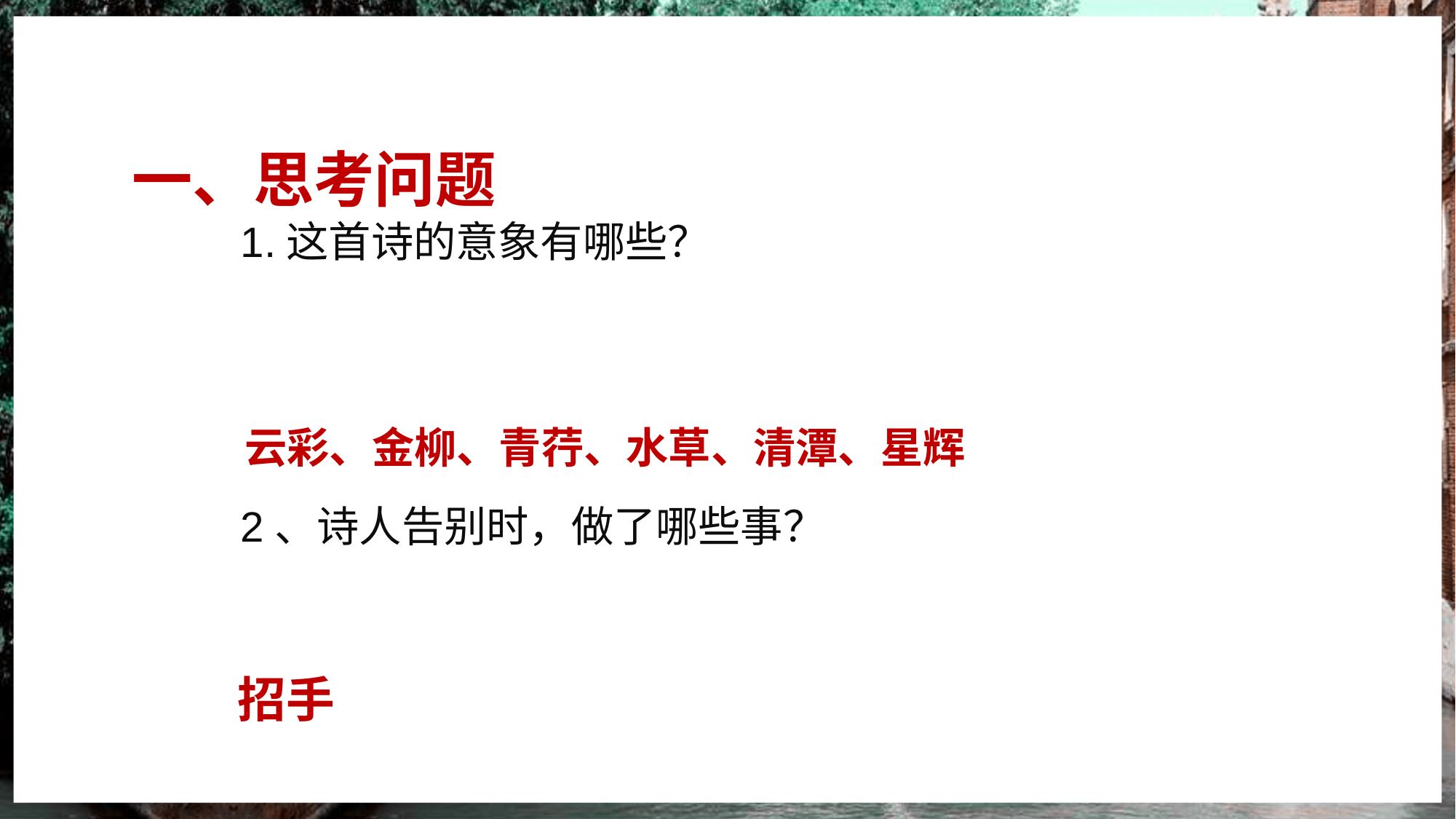

一、思考问题

1.这首诗的意象有哪些？

2、诗人告别时，做了哪些事？
云彩、金柳、青荇、水草、清潭、星辉

招手